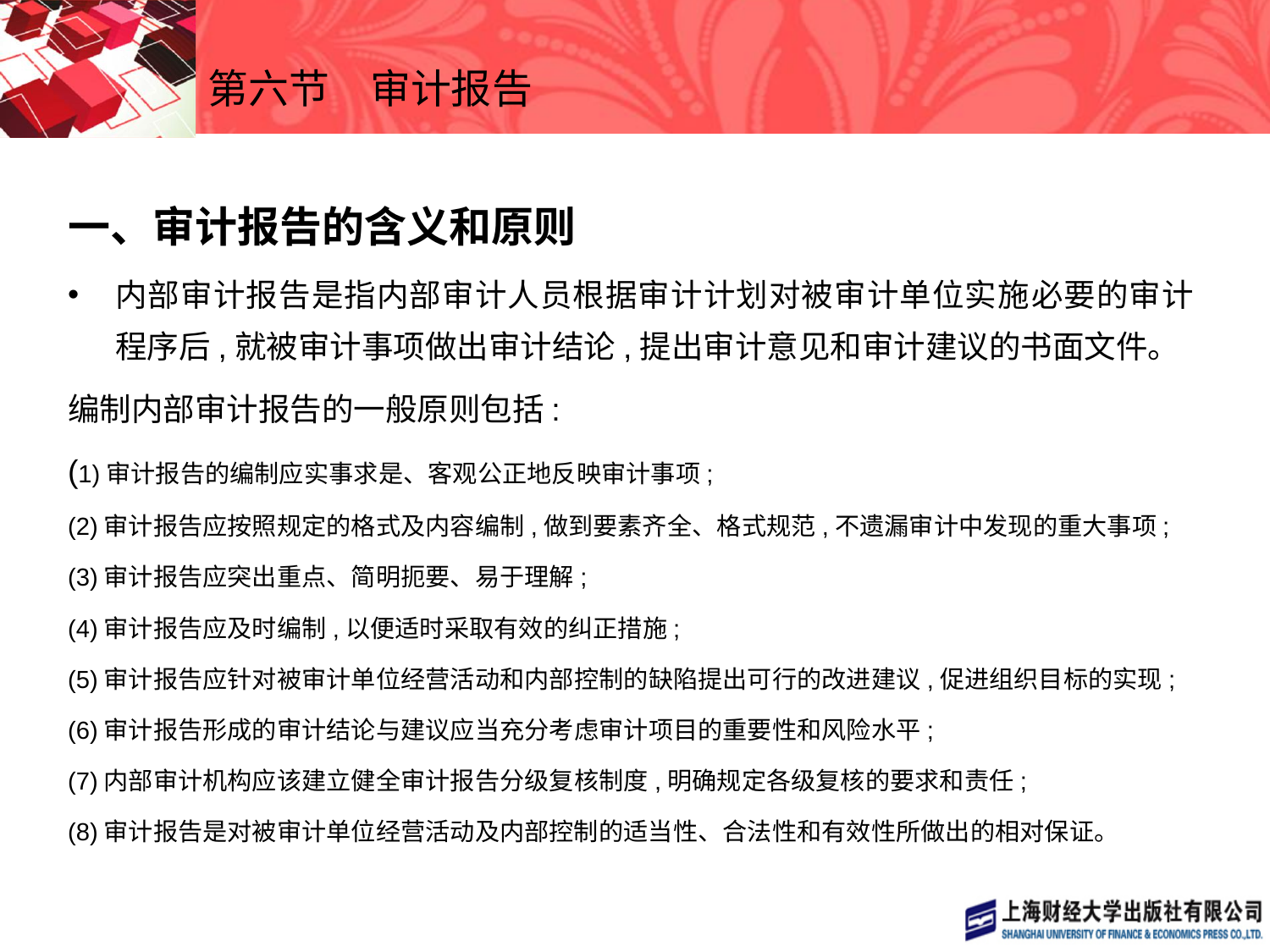

# 第六节　审计报告
一、审计报告的含义和原则
内部审计报告是指内部审计人员根据审计计划对被审计单位实施必要的审计程序后,就被审计事项做出审计结论,提出审计意见和审计建议的书面文件。
编制内部审计报告的一般原则包括:
(1)审计报告的编制应实事求是、客观公正地反映审计事项;
(2)审计报告应按照规定的格式及内容编制,做到要素齐全、格式规范,不遗漏审计中发现的重大事项;
(3)审计报告应突出重点、简明扼要、易于理解;
(4)审计报告应及时编制,以便适时采取有效的纠正措施;
(5)审计报告应针对被审计单位经营活动和内部控制的缺陷提出可行的改进建议,促进组织目标的实现;
(6)审计报告形成的审计结论与建议应当充分考虑审计项目的重要性和风险水平;
(7)内部审计机构应该建立健全审计报告分级复核制度,明确规定各级复核的要求和责任;
(8)审计报告是对被审计单位经营活动及内部控制的适当性、合法性和有效性所做出的相对保证。